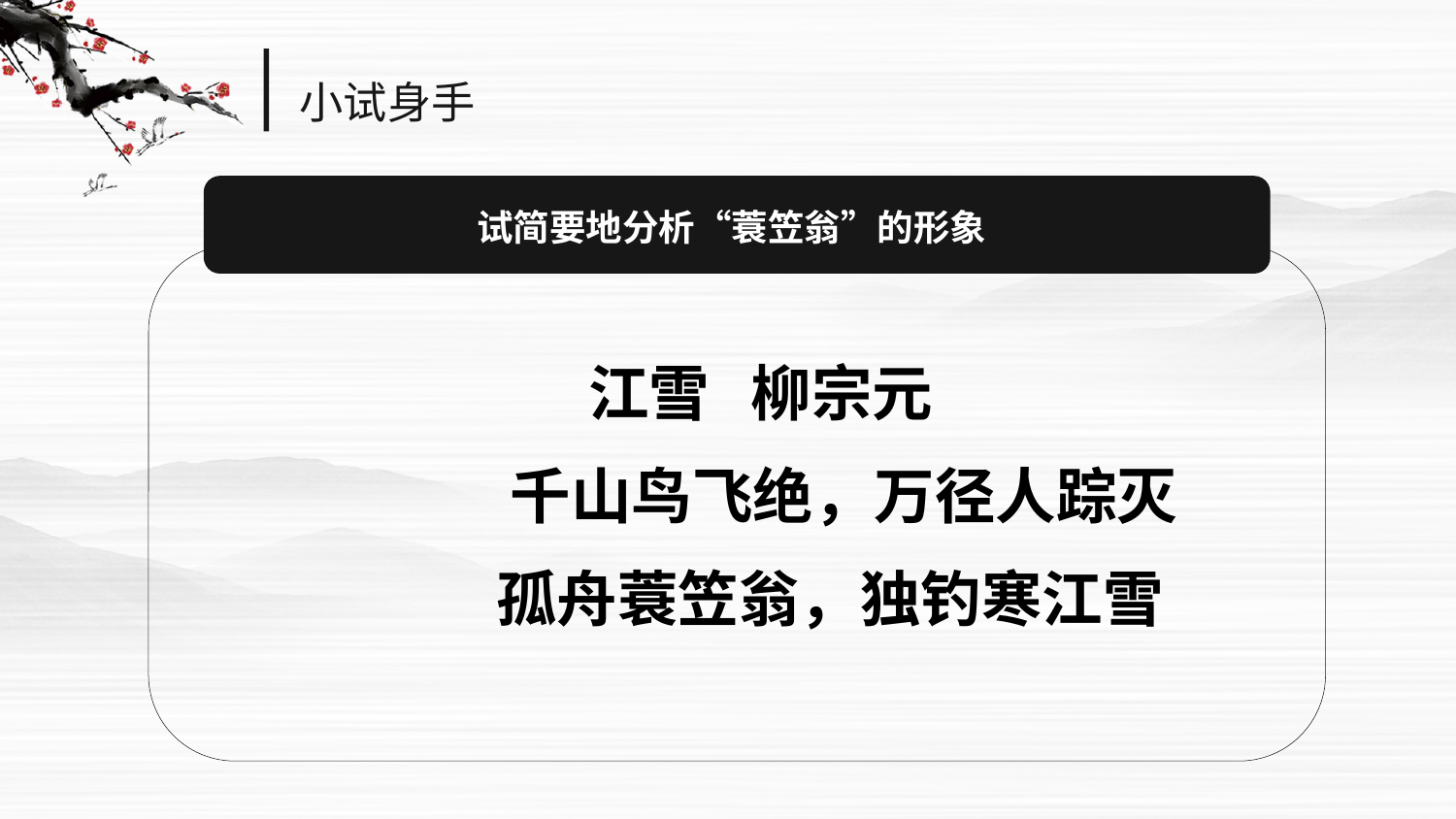

小试身手
试简要地分析“蓑笠翁”的形象
江雪   柳宗元
           千山鸟飞绝，万径人踪灭
         孤舟蓑笠翁，独钓寒江雪